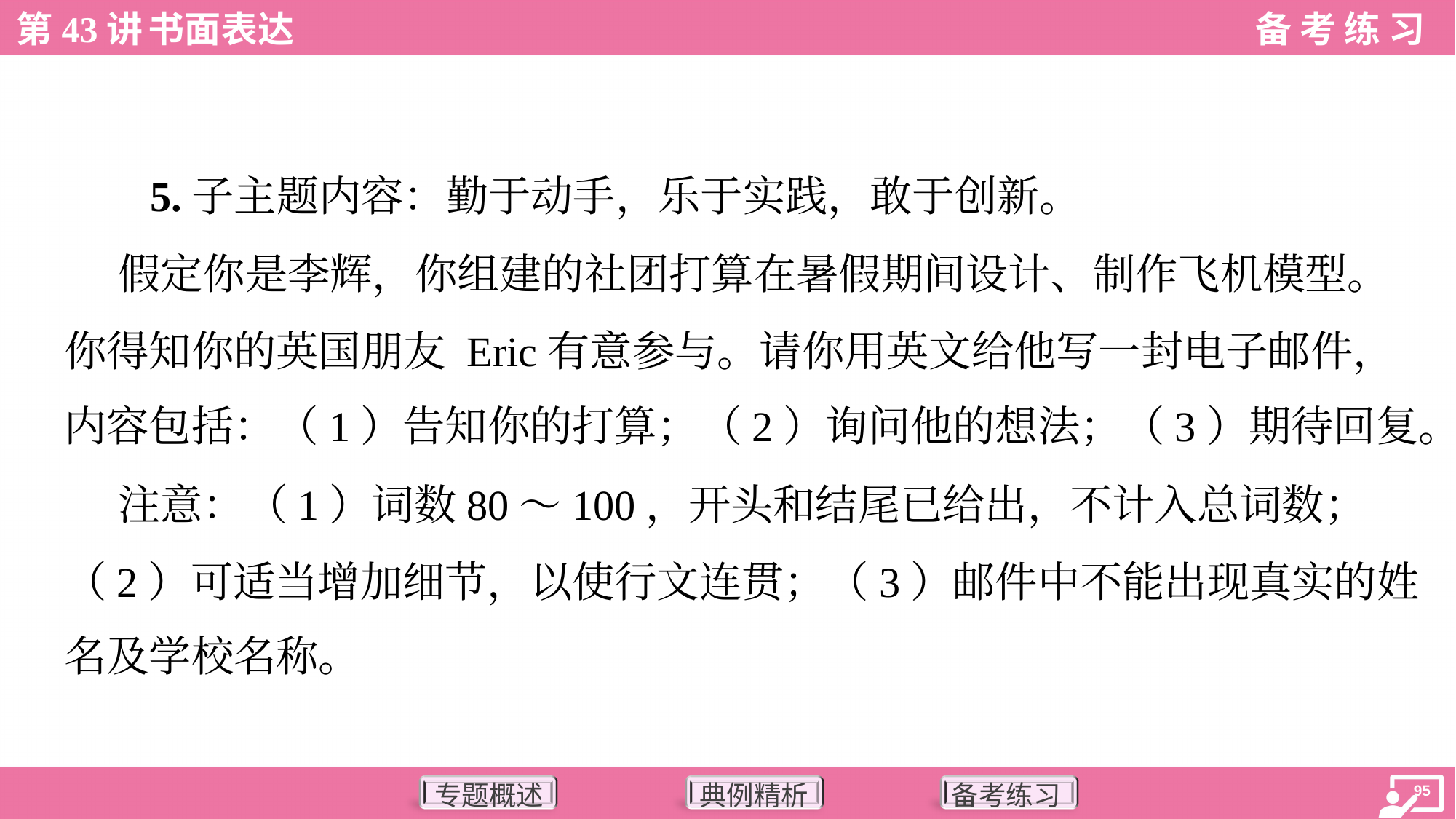

5.子主题内容：勤于动手，乐于实践，敢于创新。
    假定你是李辉，你组建的社团打算在暑假期间设计、制作飞机模型。
你得知你的英国朋友 Eric有意参与。请你用英文给他写一封电子邮件，
内容包括：（1）告知你的打算；（2）询问他的想法；（3）期待回复。
    注意：（1）词数80～100，开头和结尾已给出，不计入总词数；
（2）可适当增加细节，以使行文连贯；（3）邮件中不能出现真实的姓
名及学校名称。